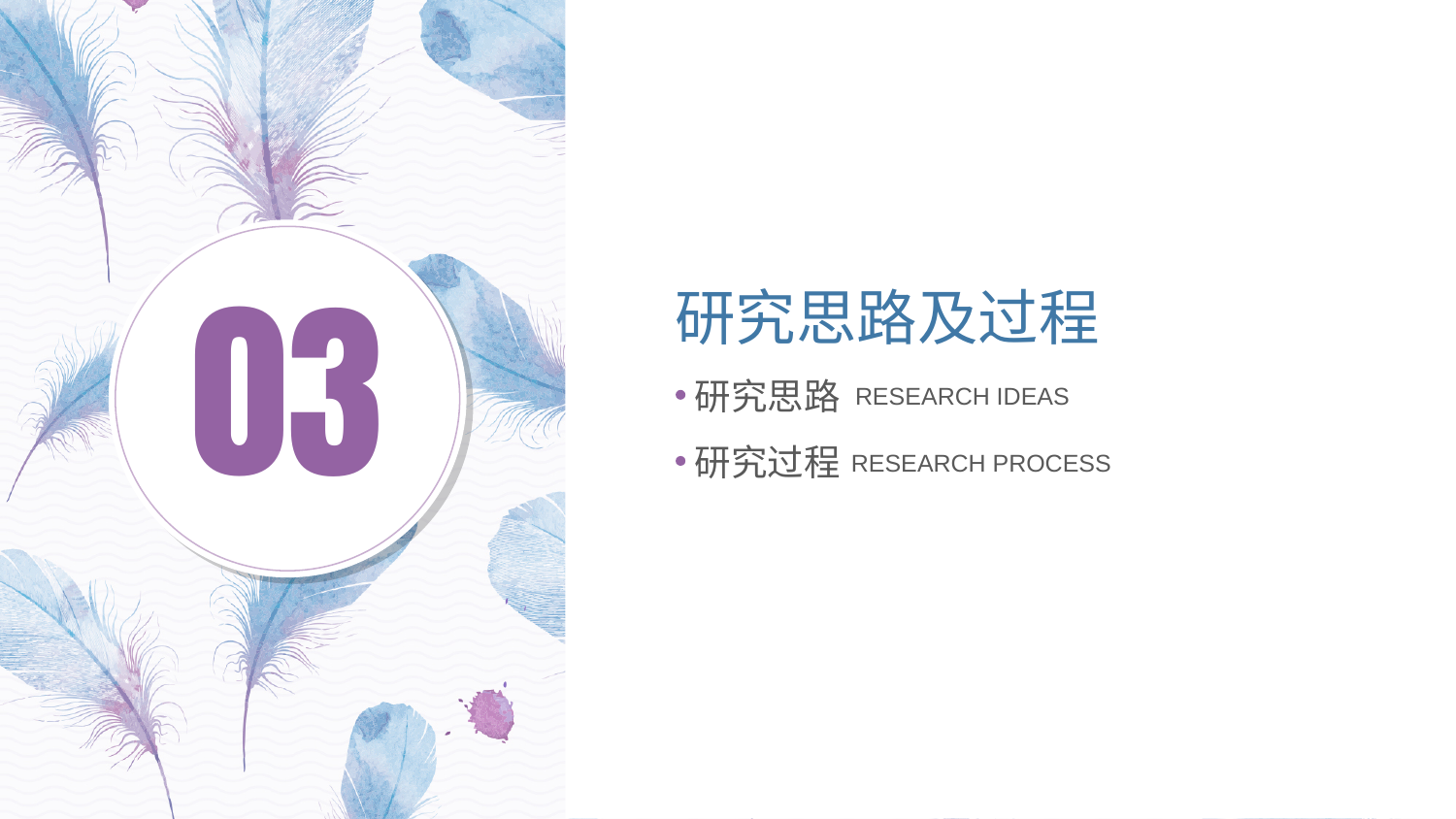

研究思路及过程
03
研究思路
RESEARCH IDEAS

研究过程
RESEARCH PROCESS